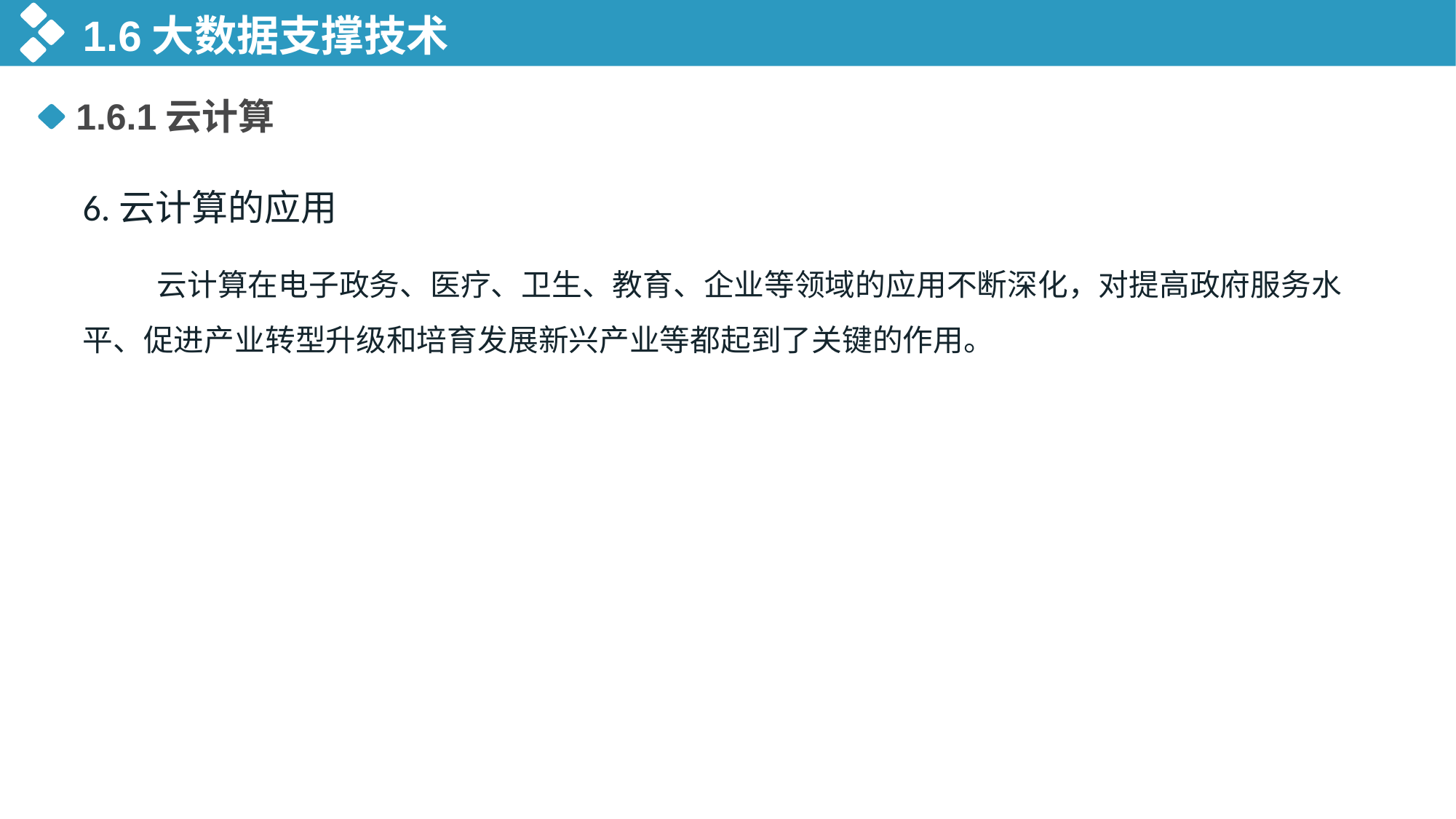

1.6大数据支撑技术
1.6.1云计算

6.云计算的应用
        云计算在电子政务、医疗、卫生、教育、企业等领域的应用不断深化，对提高政府服务水平、促进产业转型升级和培育发展新兴产业等都起到了关键的作用。